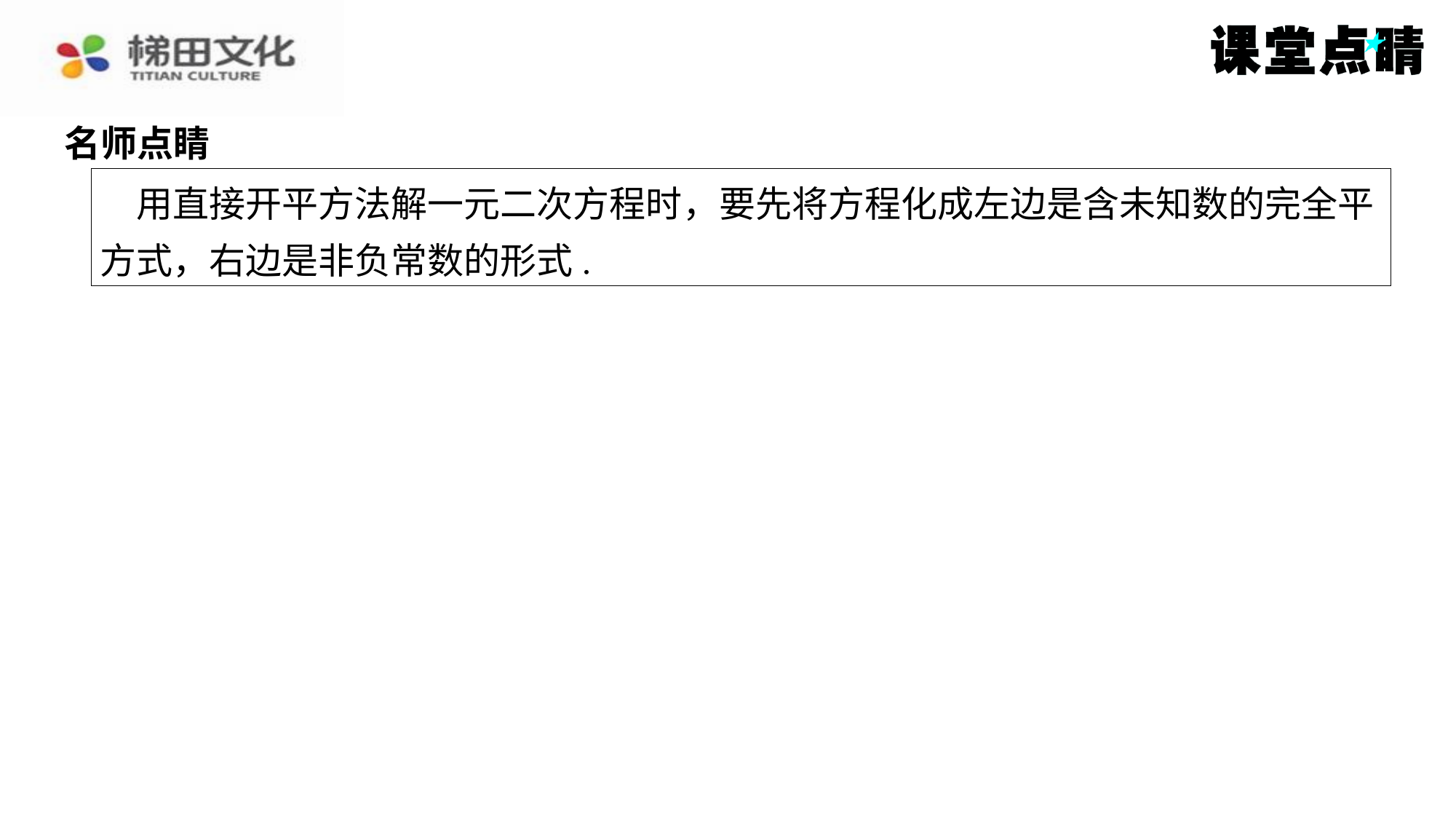

名师点睛
　用直接开平方法解一元二次方程时，要先将方程化成左边是含未知数的完全平
方式，右边是非负常数的形式.